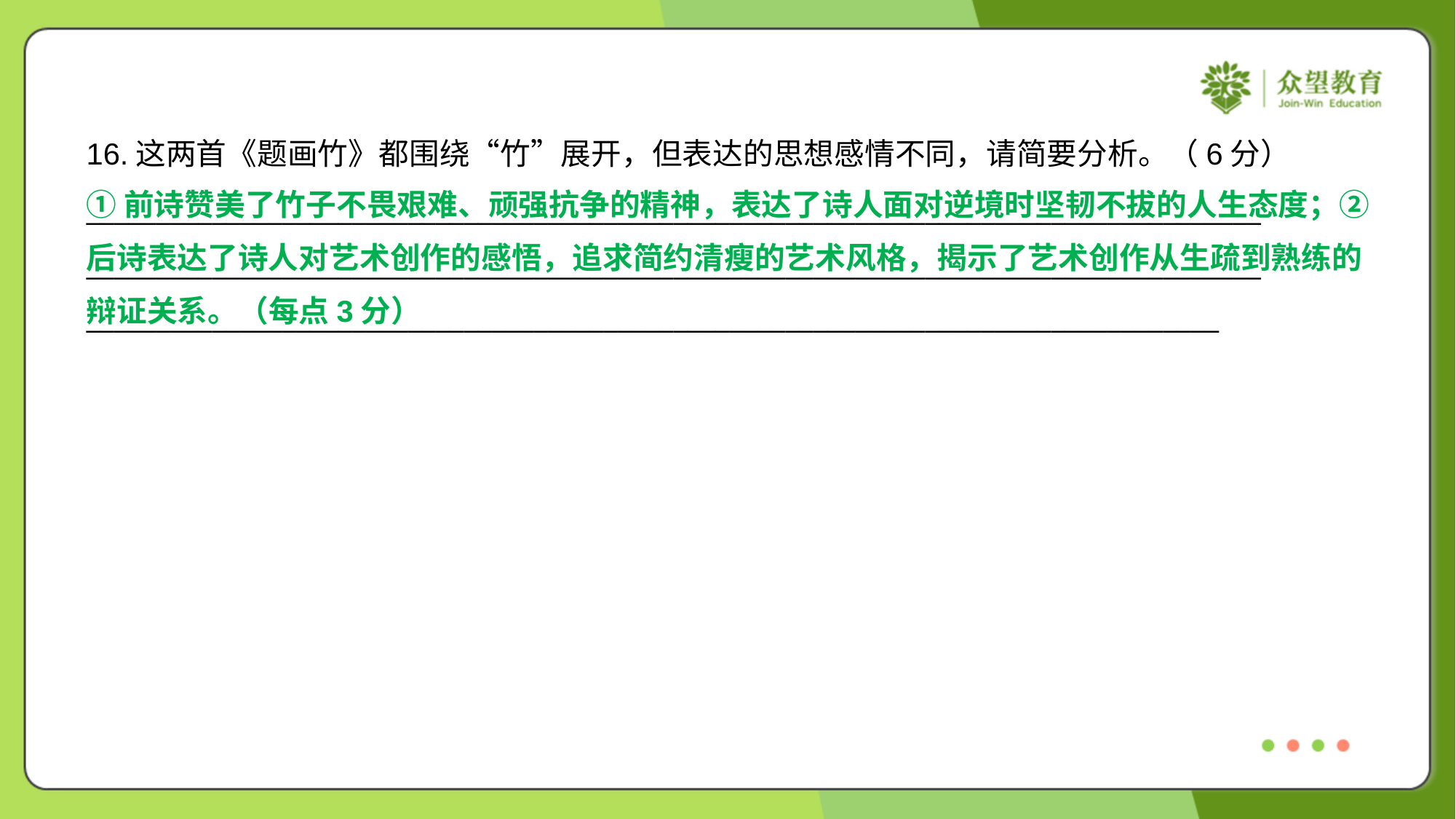

16.这两首《题画竹》都围绕“竹”展开，但表达的思想感情不同，请简要分析。（6分）
____________________________________________________________________________________
____________________________________________________________________________________
_________________________________________________________________________________
①前诗赞美了竹子不畏艰难、顽强抗争的精神，表达了诗人面对逆境时坚韧不拔的人生态度；②
后诗表达了诗人对艺术创作的感悟，追求简约清瘦的艺术风格，揭示了艺术创作从生疏到熟练的
辩证关系。（每点3分）